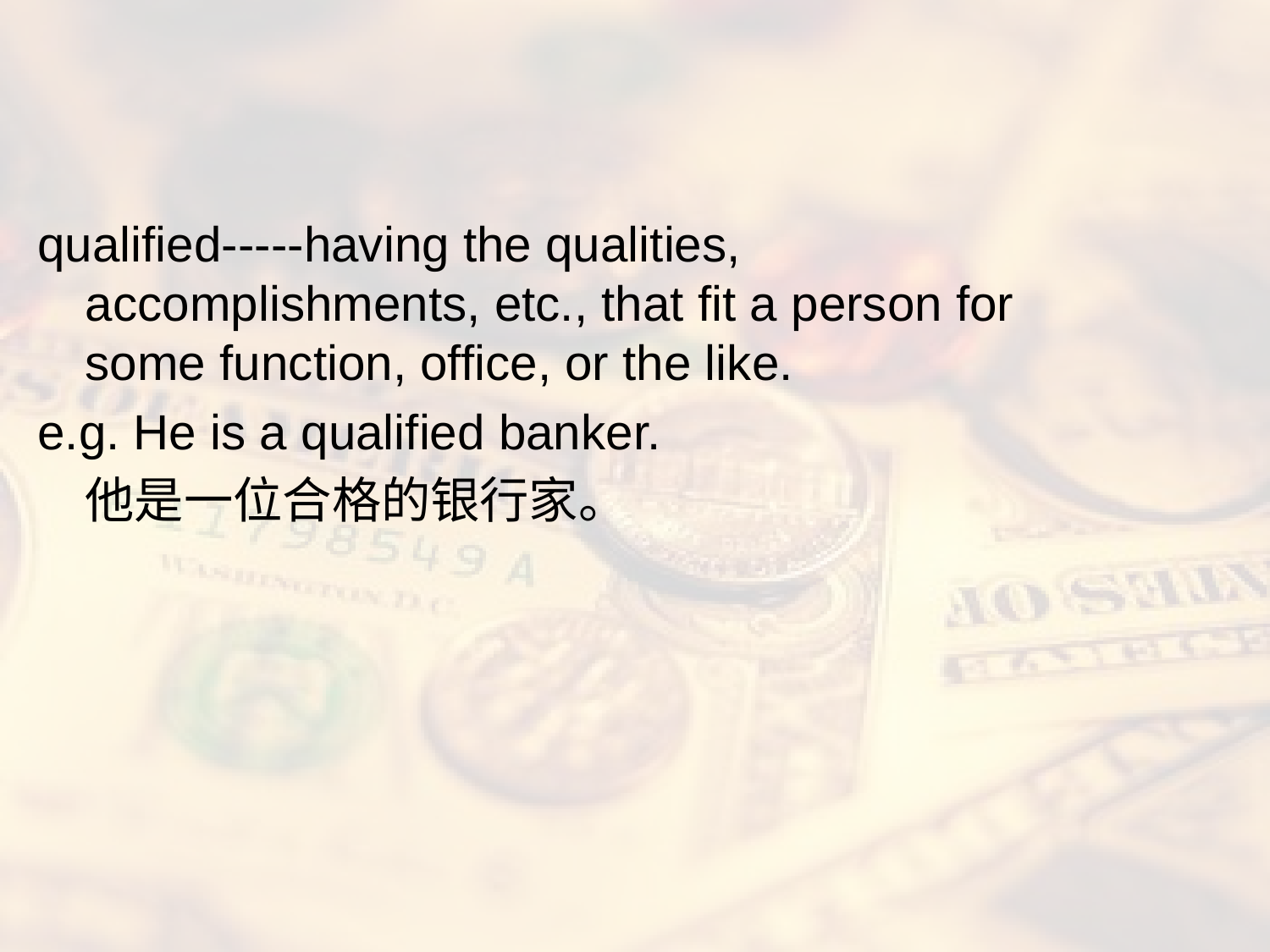

#
qualified-----having the qualities, accomplishments, etc., that fit a person for some function, office, or the like.
e.g. He is a qualified banker.
	他是一位合格的银行家。